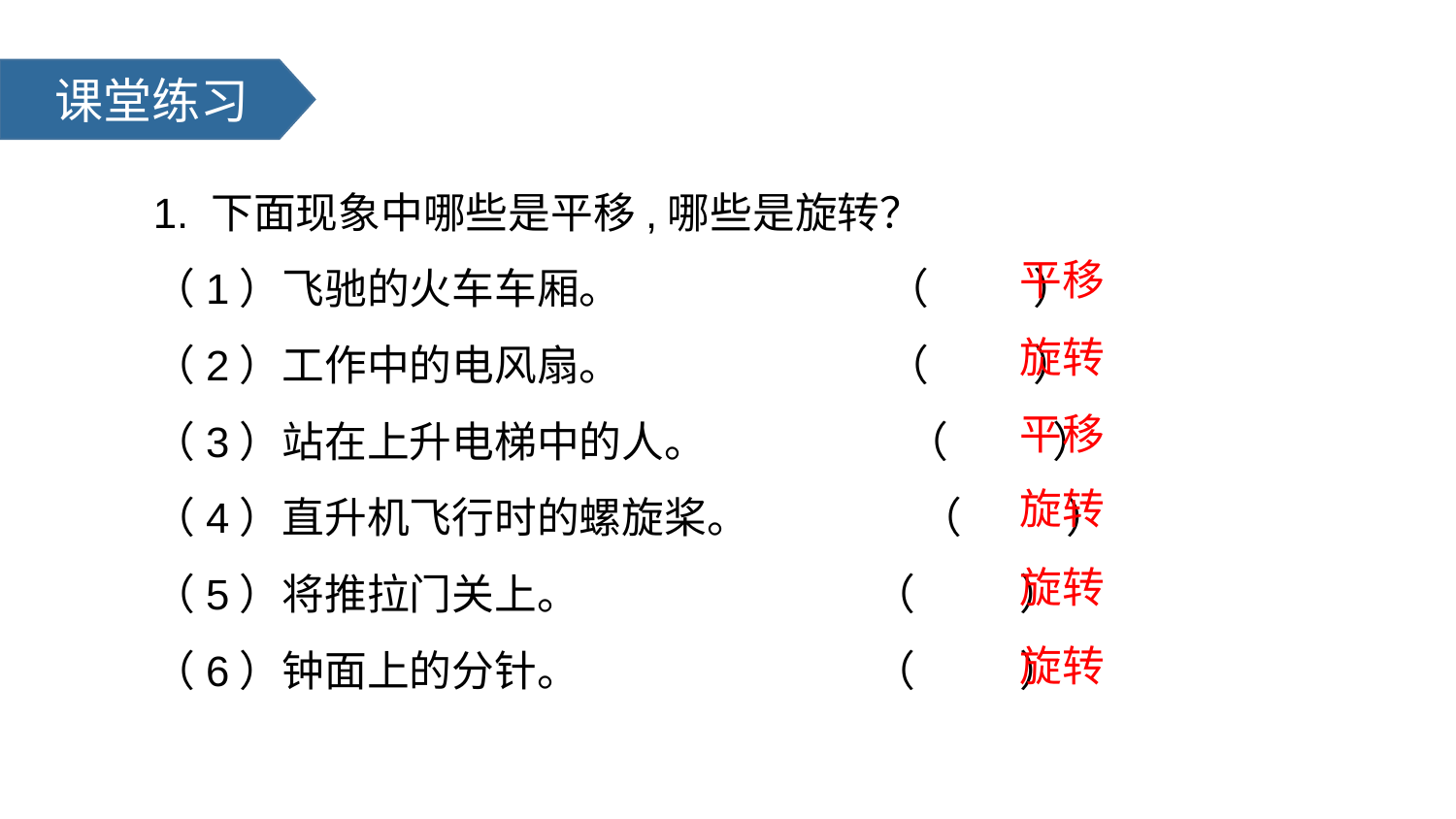

课堂练习
1. 下面现象中哪些是平移,哪些是旋转？
（1）飞驰的火车车厢。                            （           ）
（2）工作中的电风扇。                            （           ）
（3）站在上升电梯中的人。                     （           ）
（4）直升机飞行时的螺旋桨。                  （           ）
（5）将推拉门关上。                               （           ）
（6）钟面上的分针。                               （           ）
平移
旋转
平移
旋转
旋转
旋转